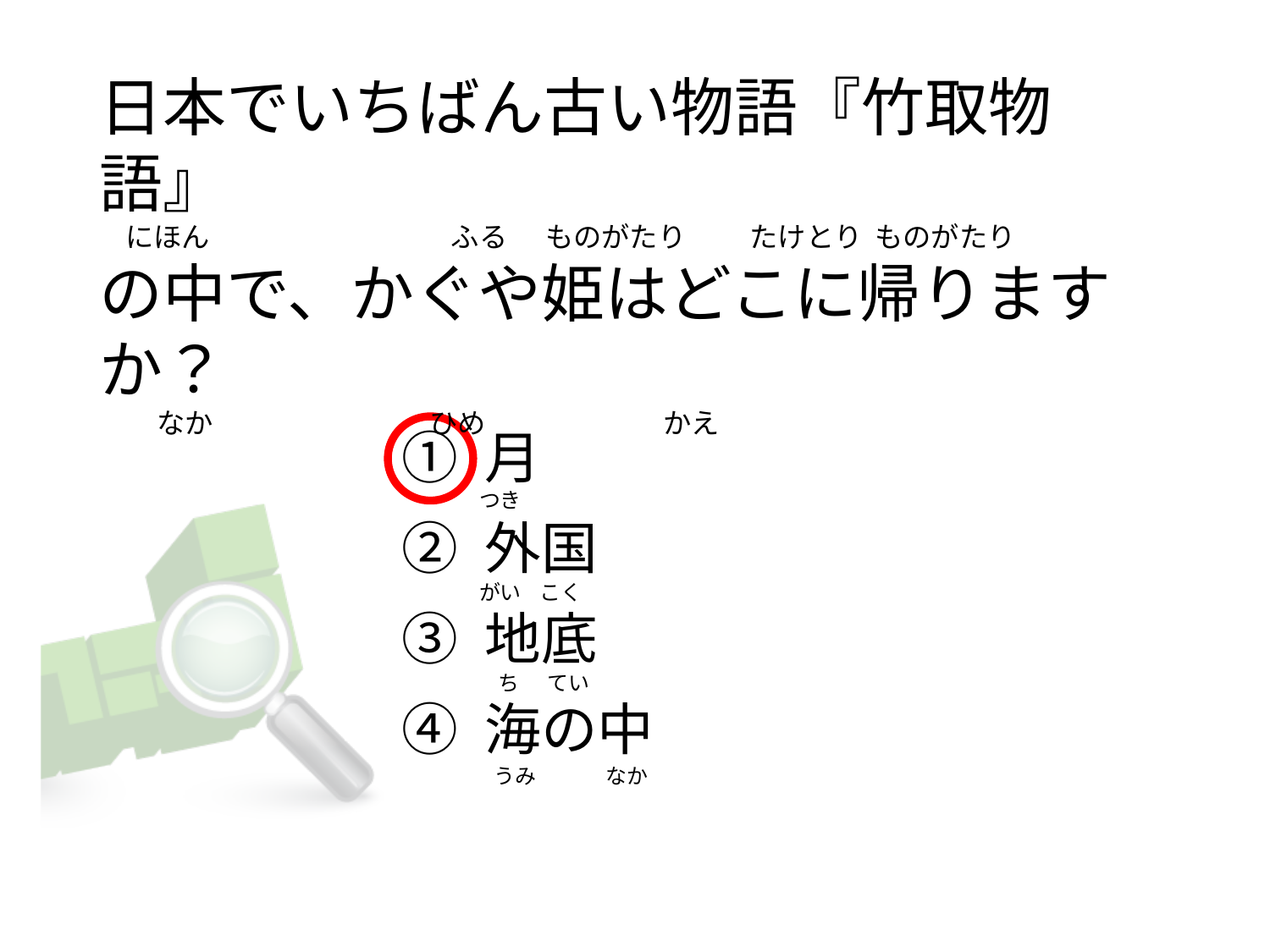

日本でいちばん古い物語『竹取物語』
   にほん                                      ふる      ものがたり          たけとり  ものがたり
の中で、かぐや姫はどこに帰りますか？
        なか                                  ひめ                            かえ
① 月
② 外国
③ 地底
④ 海の中

つき
がい    こく
   ち      てい
  うみ               なか